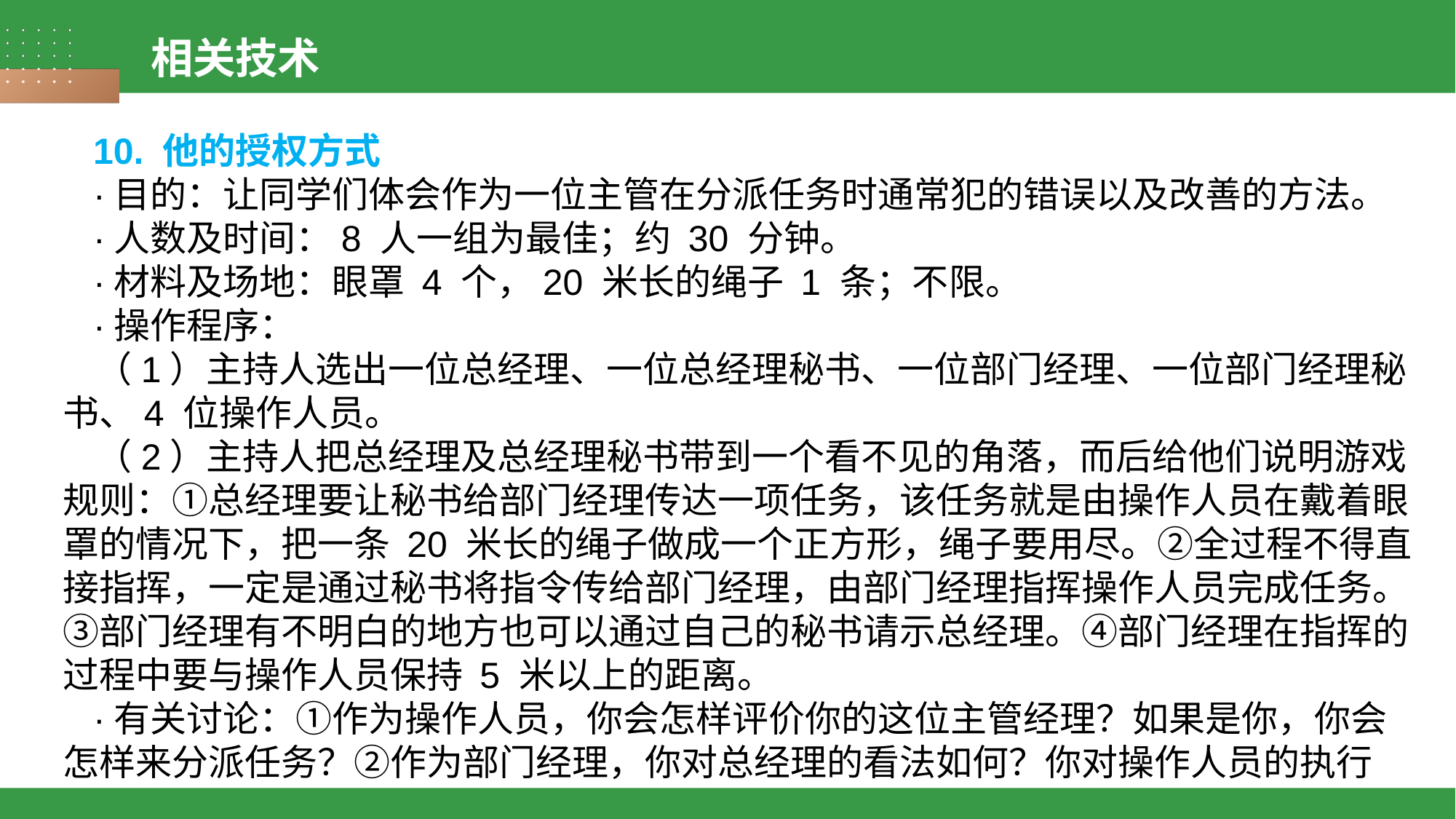

相关技术
   10. 他的授权方式
   ·目的：让同学们体会作为一位主管在分派任务时通常犯的错误以及改善的方法。
   ·人数及时间：8 人一组为最佳；约 30 分钟。
   ·材料及场地：眼罩 4 个，20 米长的绳子 1 条；不限。
   ·操作程序：
   （1）主持人选出一位总经理、一位总经理秘书、一位部门经理、一位部门经理秘书、4 位操作人员。
   （2）主持人把总经理及总经理秘书带到一个看不见的角落，而后给他们说明游戏规则：①总经理要让秘书给部门经理传达一项任务，该任务就是由操作人员在戴着眼罩的情况下，把一条 20 米长的绳子做成一个正方形，绳子要用尽。②全过程不得直接指挥，一定是通过秘书将指令传给部门经理，由部门经理指挥操作人员完成任务。③部门经理有不明白的地方也可以通过自己的秘书请示总经理。④部门经理在指挥的过程中要与操作人员保持 5 米以上的距离。
   ·有关讨论：①作为操作人员，你会怎样评价你的这位主管经理？如果是你，你会怎样来分派任务？②作为部门经理，你对总经理的看法如何？你对操作人员的执行